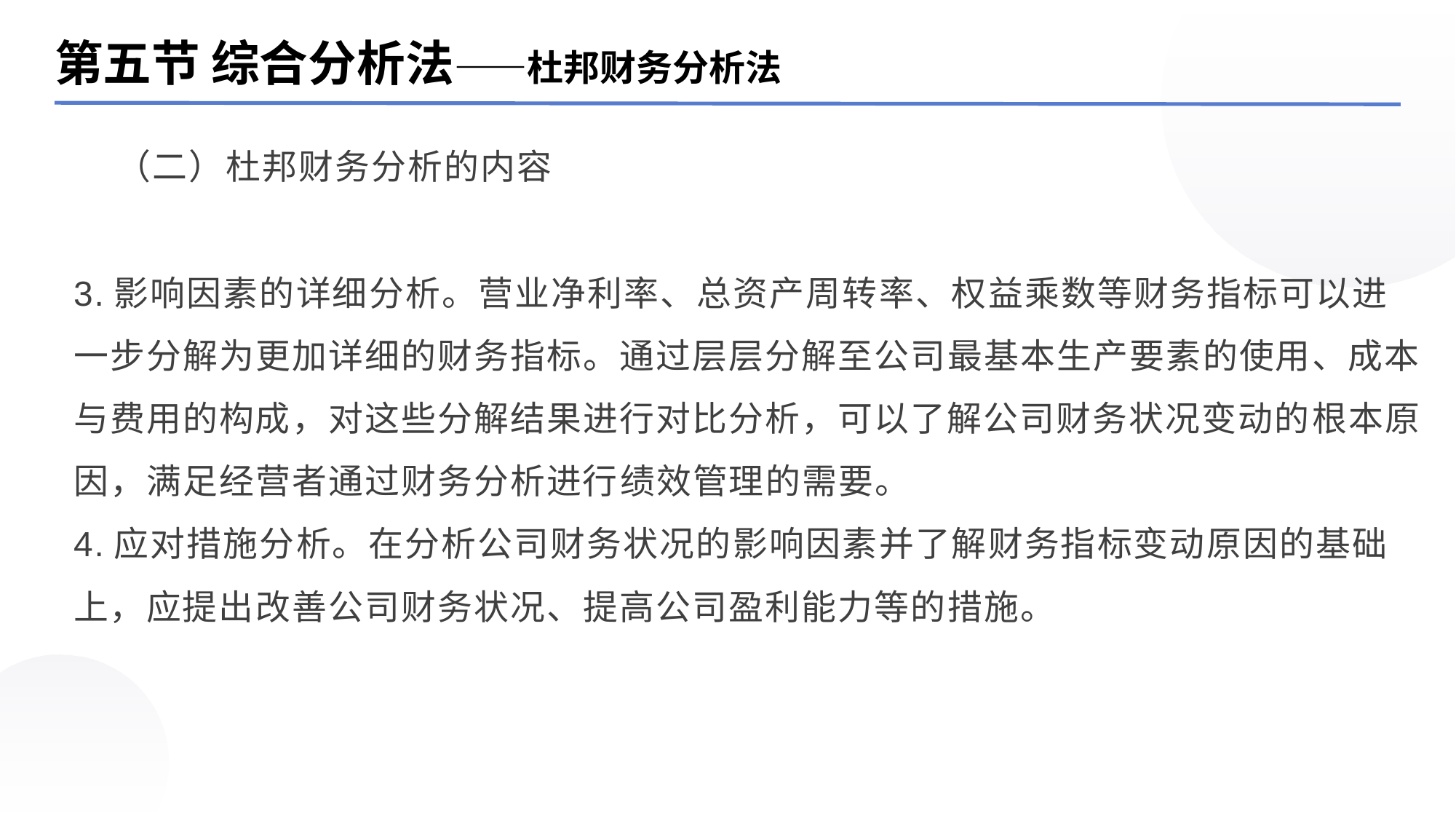

第五节 综合分析法——杜邦财务分析法
（二）杜邦财务分析的内容
3.影响因素的详细分析。营业净利率、总资产周转率、权益乘数等财务指标可以进一步分解为更加详细的财务指标。通过层层分解至公司最基本生产要素的使用、成本与费用的构成，对这些分解结果进行对比分析，可以了解公司财务状况变动的根本原因，满足经营者通过财务分析进行绩效管理的需要。
4.应对措施分析。在分析公司财务状况的影响因素并了解财务指标变动原因的基础上，应提出改善公司财务状况、提高公司盈利能力等的措施。

114